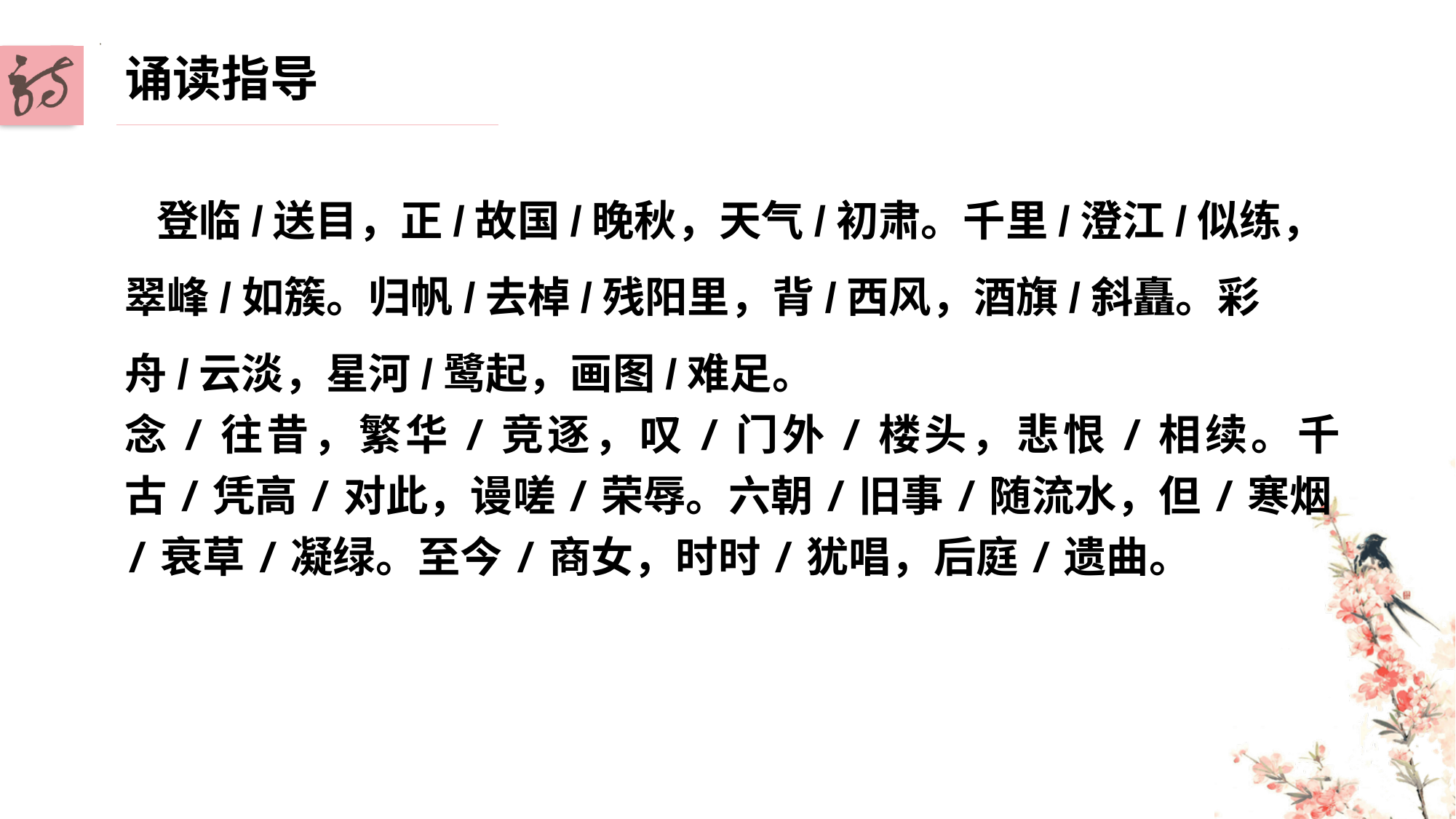

诵读指导
登临/送目，正/故国/晚秋，天气/初肃。千里/澄江/似练，翠峰/如簇。归帆/去棹/残阳里，背/西风，酒旗/斜矗。彩舟/云淡，星河/鹭起，画图/难足。
念/往昔，繁华/竞逐，叹/门外/楼头，悲恨/相续。千古/凭高/对此，谩嗟/荣辱。六朝/旧事/随流水，但/寒烟/衰草/凝绿。至今/商女，时时/犹唱，后庭/遗曲。